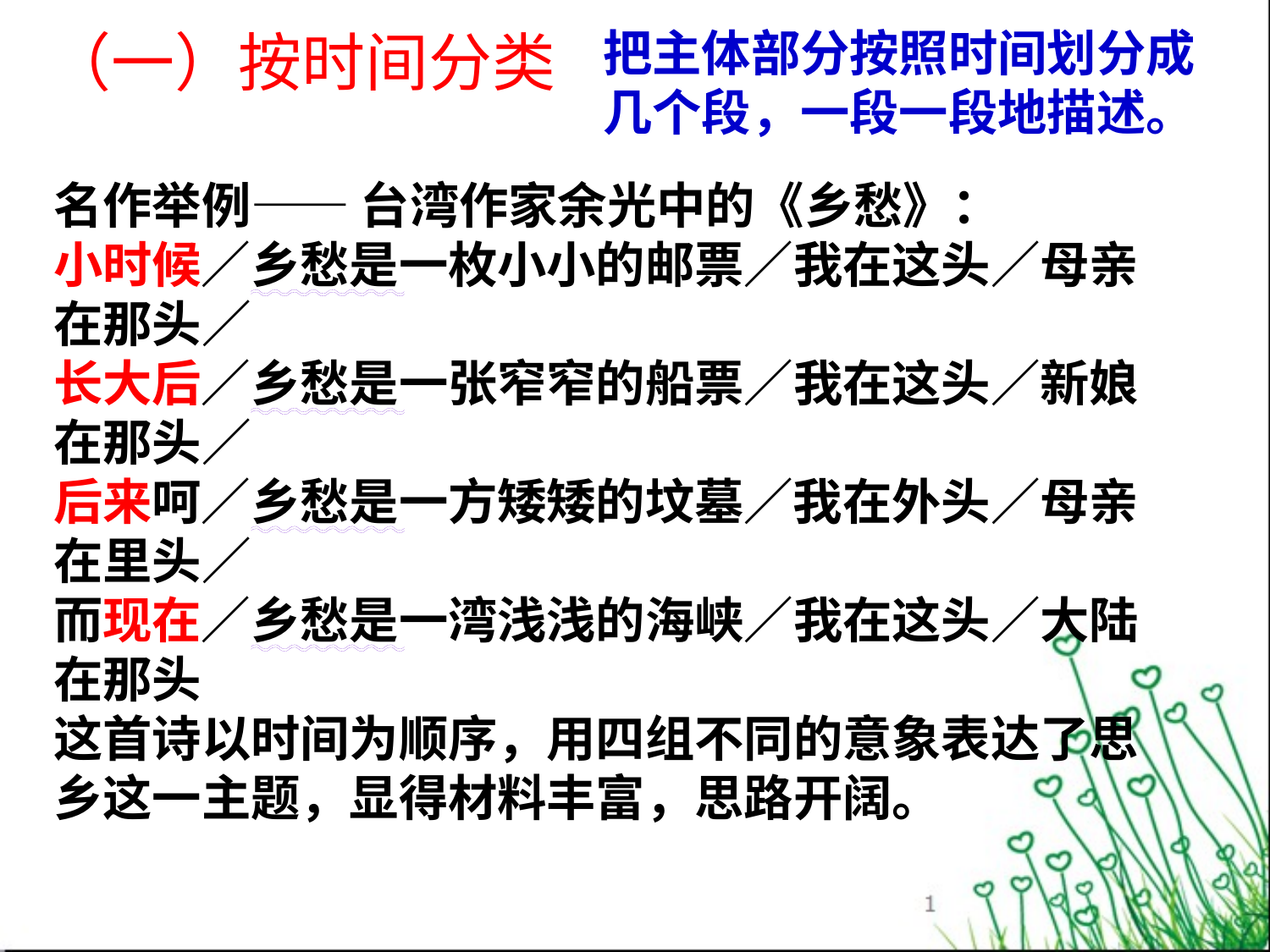

（一）按时间分类
把主体部分按照时间划分成几个段，一段一段地描述。

名作举例—— 台湾作家余光中的《乡愁》：
小时候／乡愁是一枚小小的邮票／我在这头／母亲在那头／
长大后／乡愁是一张窄窄的船票／我在这头／新娘在那头／
后来呵／乡愁是一方矮矮的坟墓／我在外头／母亲在里头／
而现在／乡愁是一湾浅浅的海峡／我在这头／大陆在那头
这首诗以时间为顺序，用四组不同的意象表达了思乡这一主题，显得材料丰富，思路开阔。